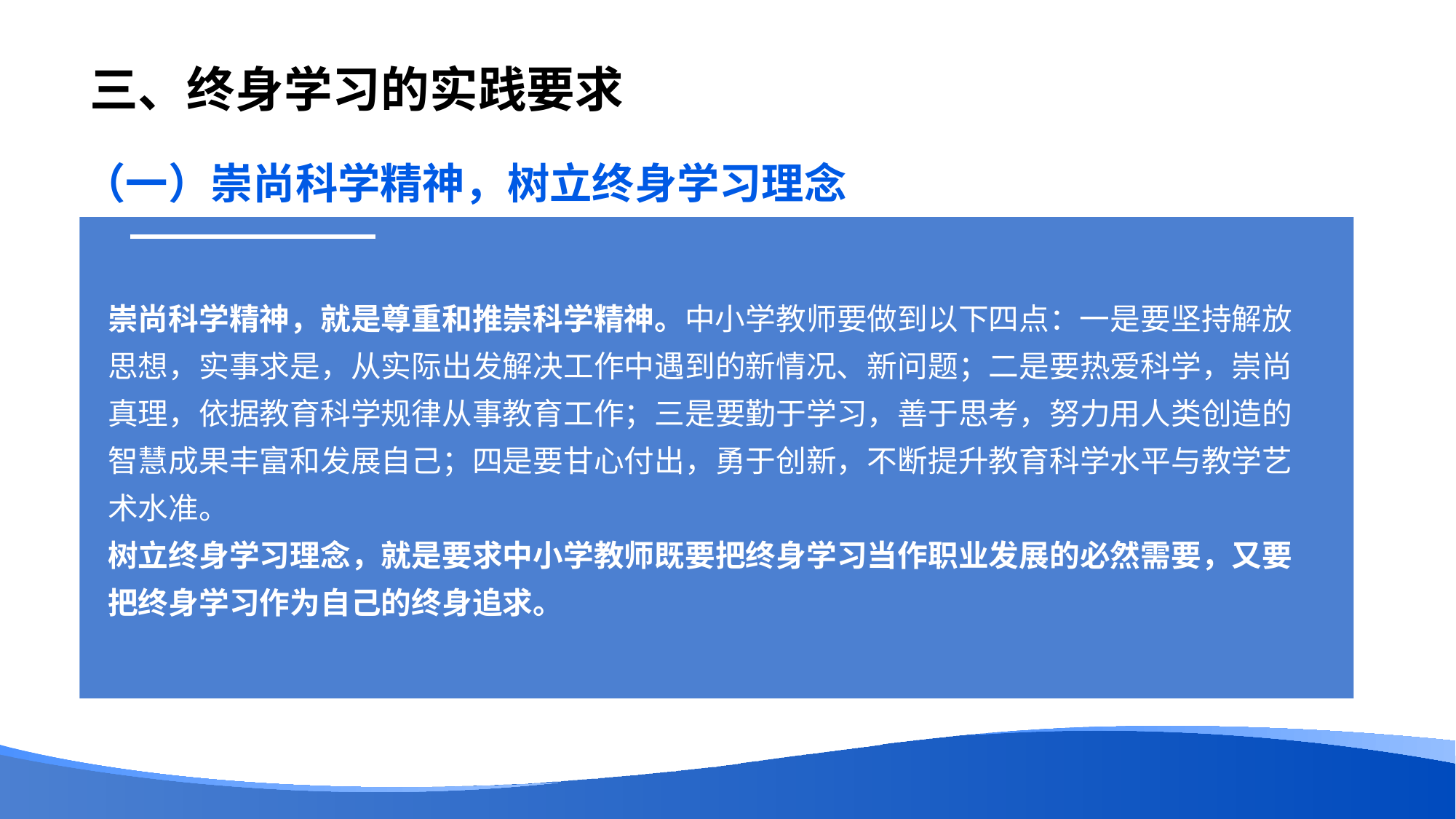

# 三、终身学习的实践要求
（一）崇尚科学精神，树立终身学习理念

崇尚科学精神，就是尊重和推崇科学精神。中小学教师要做到以下四点：一是要坚持解放思想，实事求是，从实际出发解决工作中遇到的新情况、新问题；二是要热爱科学，崇尚真理，依据教育科学规律从事教育工作；三是要勤于学习，善于思考，努力用人类创造的智慧成果丰富和发展自己；四是要甘心付出，勇于创新，不断提升教育科学水平与教学艺术水准。
树立终身学习理念，就是要求中小学教师既要把终身学习当作职业发展的必然需要，又要把终身学习作为自己的终身追求。